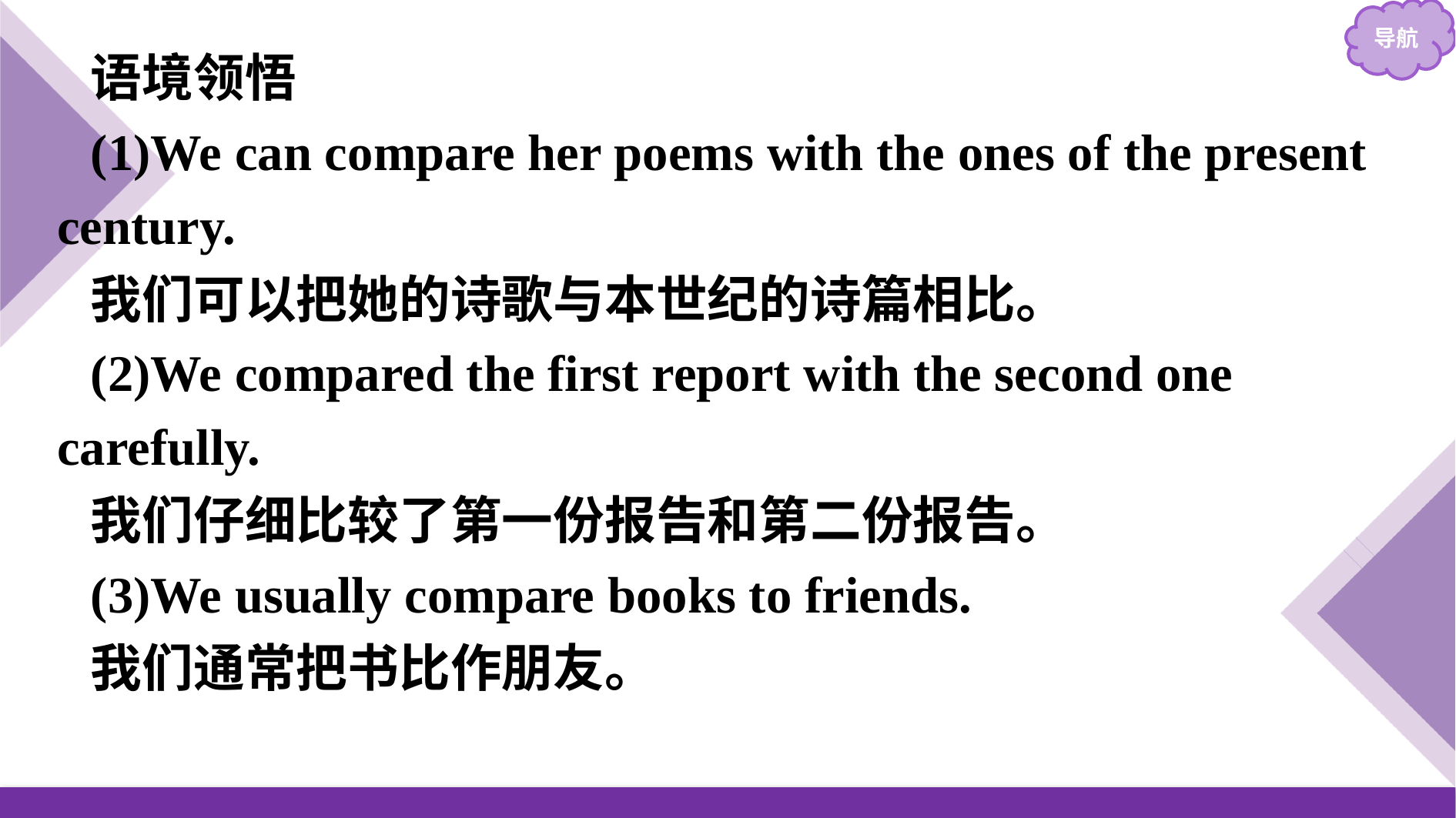

语境领悟
(1)We can compare her poems with the ones of the present century.
我们可以把她的诗歌与本世纪的诗篇相比。
(2)We compared the first report with the second one carefully.
我们仔细比较了第一份报告和第二份报告。
(3)We usually compare books to friends.
我们通常把书比作朋友。